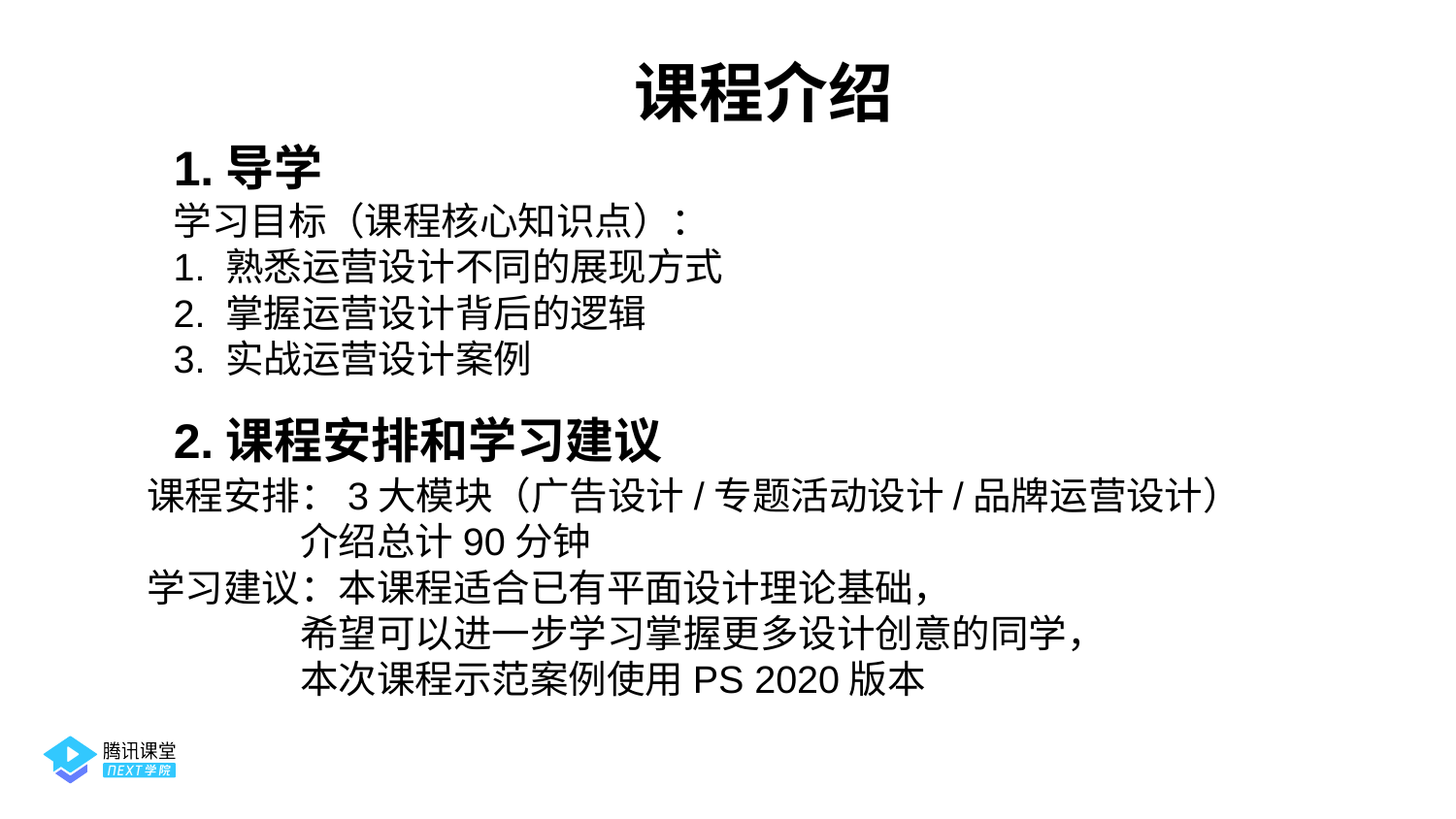

课程介绍
1.导学
学习目标（课程核心知识点）：
1. 熟悉运营设计不同的展现方式
2. 掌握运营设计背后的逻辑
3. 实战运营设计案例
2.课程安排和学习建议
课程安排：3大模块（广告设计/专题活动设计/品牌运营设计）
                 介绍总计90分钟
学习建议：本课程适合已有平面设计理论基础，
                 希望可以进一步学习掌握更多设计创意的同学，
                 本次课程示范案例使用PS 2020版本